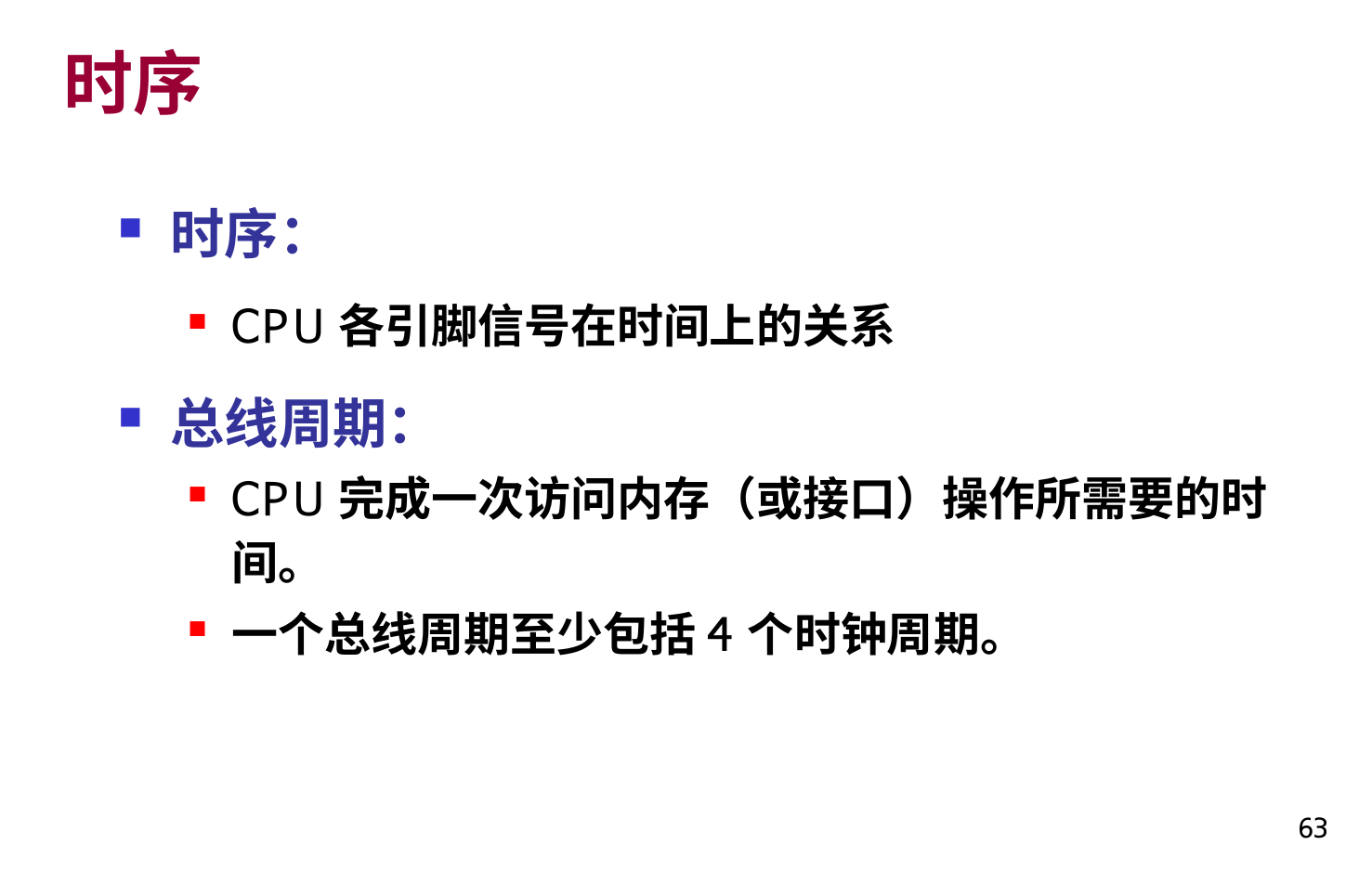

# 时序
时序：
CPU各引脚信号在时间上的关系
总线周期：
CPU完成一次访问内存（或接口）操作所需要的时间。
一个总线周期至少包括4个时钟周期。
63